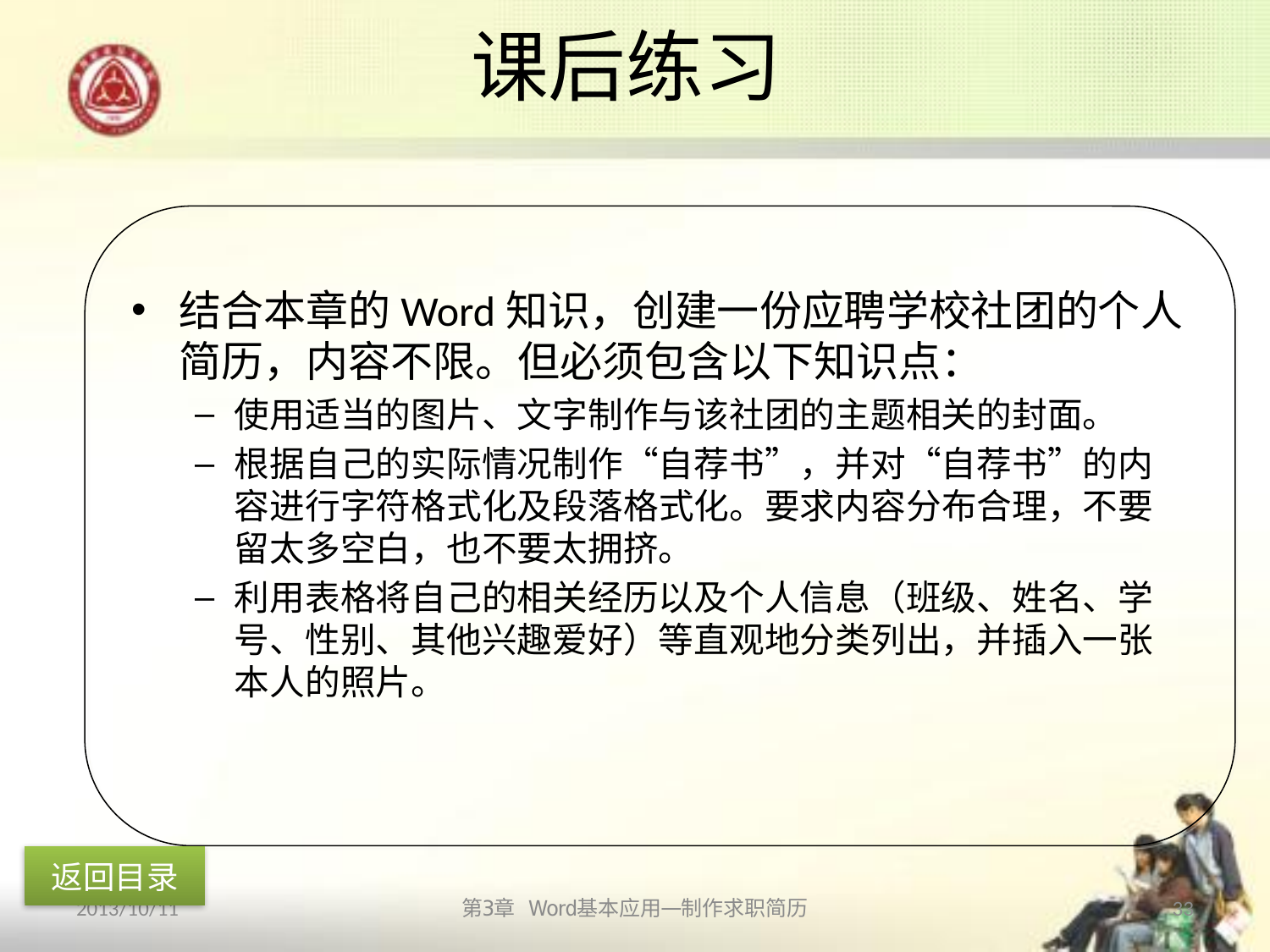

# 课后练习

结合本章的Word知识，创建一份应聘学校社团的个人简历，内容不限。但必须包含以下知识点：
使用适当的图片、文字制作与该社团的主题相关的封面。
根据自己的实际情况制作“自荐书”，并对“自荐书”的内容进行字符格式化及段落格式化。要求内容分布合理，不要留太多空白，也不要太拥挤。
利用表格将自己的相关经历以及个人信息（班级、姓名、学号、性别、其他兴趣爱好）等直观地分类列出，并插入一张本人的照片。
返回目录
2013/10/11
第3章  Word基本应用—制作求职简历
33